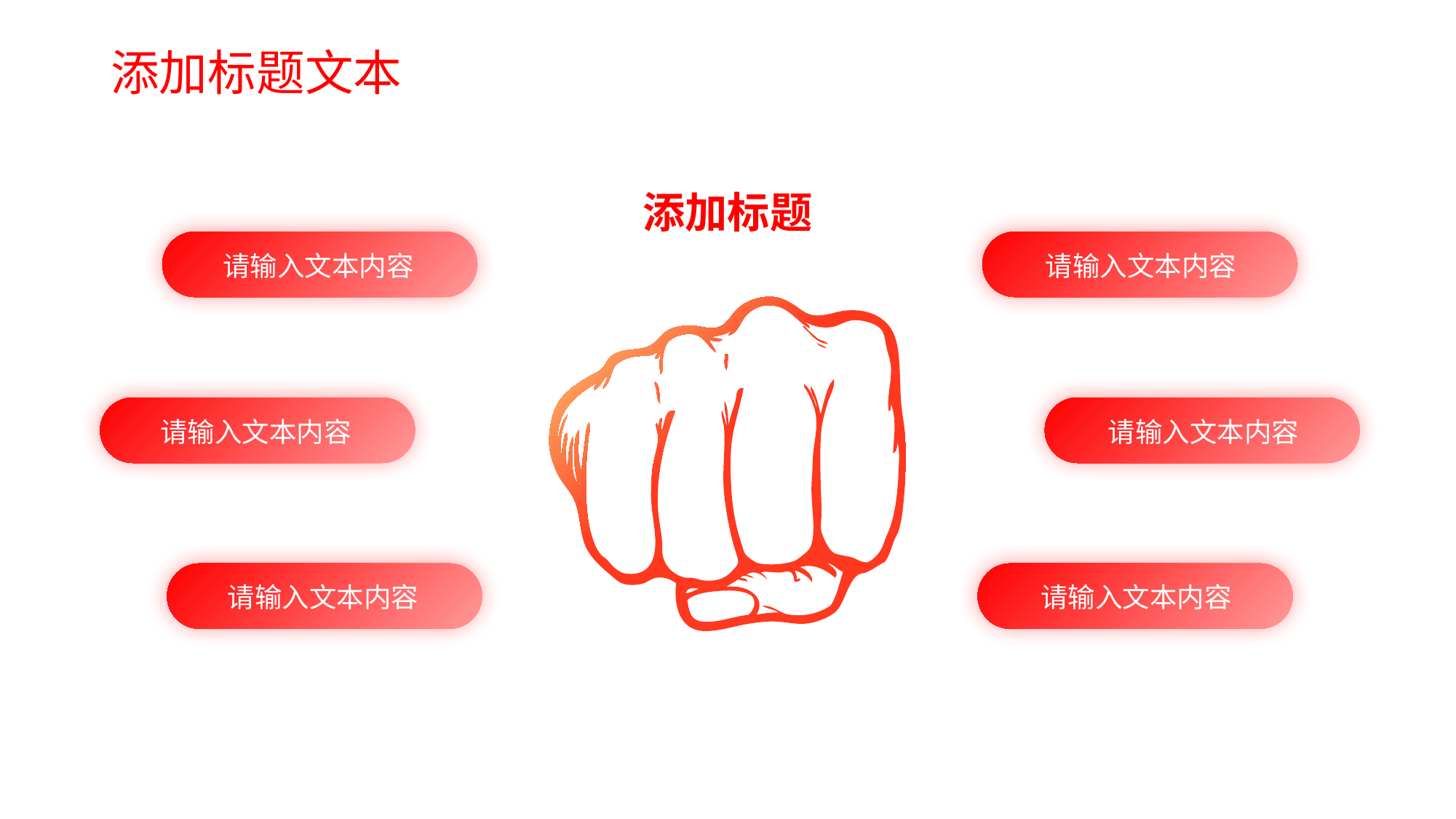

# 添加标题文本
添加标题

请输入文本内容

请输入文本内容

请输入文本内容

请输入文本内容

请输入文本内容

请输入文本内容